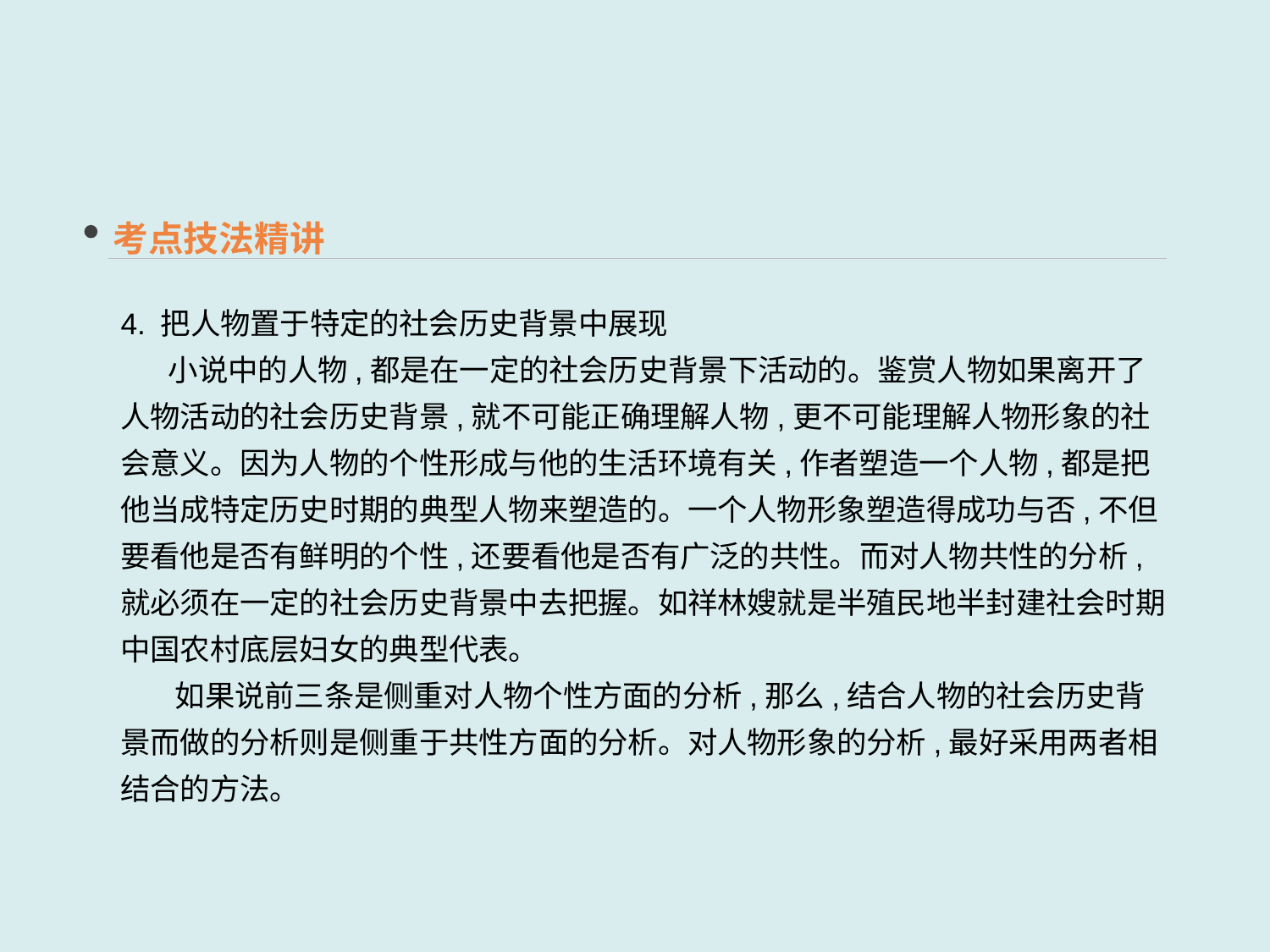

考点技法精讲

4. 把人物置于特定的社会历史背景中展现
      小说中的人物,都是在一定的社会历史背景下活动的。鉴赏人物如果离开了人物活动的社会历史背景,就不可能正确理解人物,更不可能理解人物形象的社会意义。因为人物的个性形成与他的生活环境有关,作者塑造一个人物,都是把他当成特定历史时期的典型人物来塑造的。一个人物形象塑造得成功与否,不但要看他是否有鲜明的个性,还要看他是否有广泛的共性。而对人物共性的分析,就必须在一定的社会历史背景中去把握。如祥林嫂就是半殖民地半封建社会时期中国农村底层妇女的典型代表。
       如果说前三条是侧重对人物个性方面的分析,那么,结合人物的社会历史背景而做的分析则是侧重于共性方面的分析。对人物形象的分析,最好采用两者相结合的方法。